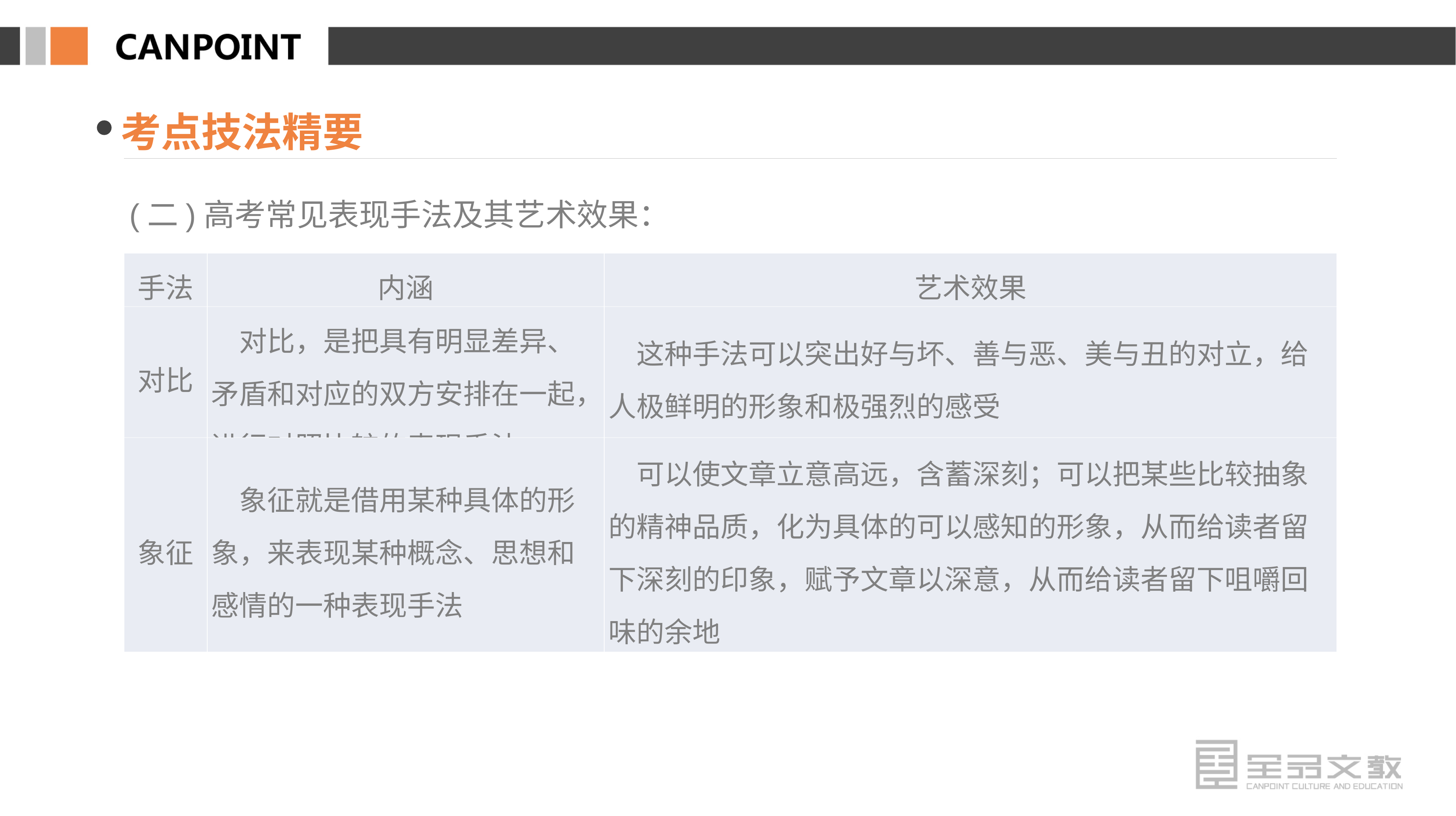

考点技法精要

(二)高考常见表现手法及其艺术效果：
| 手法 | 内涵 | 艺术效果 |
| --- | --- | --- |
| 对比 | 对比，是把具有明显差异、矛盾和对应的双方安排在一起，进行对照比较的表现手法 | 这种手法可以突出好与坏、善与恶、美与丑的对立，给人极鲜明的形象和极强烈的感受 |
| 象征 | 象征就是借用某种具体的形象，来表现某种概念、思想和感情的一种表现手法 | 可以使文章立意高远，含蓄深刻；可以把某些比较抽象的精神品质，化为具体的可以感知的形象，从而给读者留下深刻的印象，赋予文章以深意，从而给读者留下咀嚼回味的余地 |